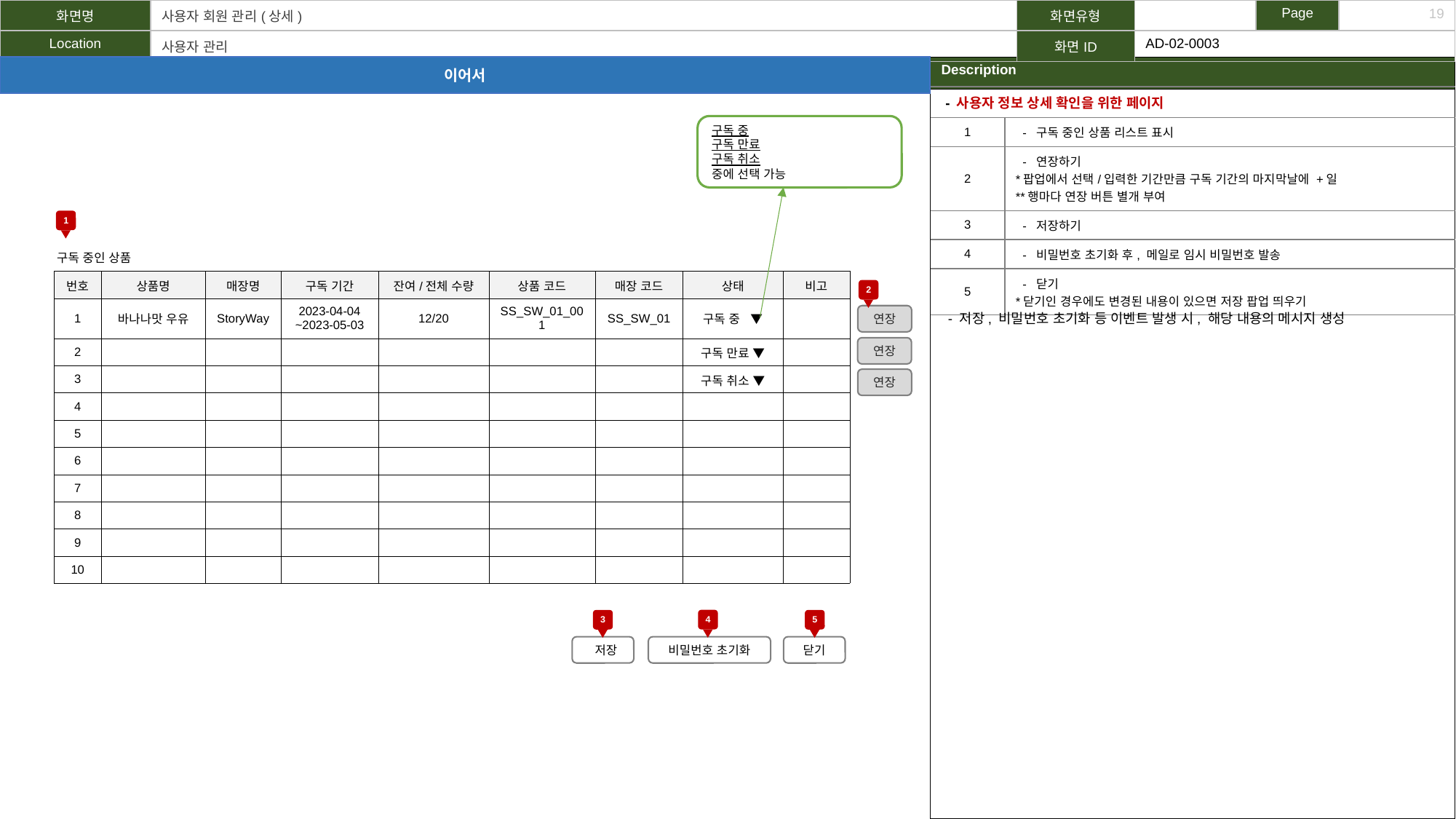

| 화면명 | 사용자 회원 관리(상세) | 화면유형 |  | Page |  |
| --- | --- | --- | --- | --- | --- |
| Location | 사용자 관리 | 화면ID | AD-02-0003 |  |  |
19
이어서
| Description |
| --- |
|  |
| - 사용자 정보 상세 확인을 위한 페이지 |  |
| --- | --- |
| 1 | - 구독 중인 상품 리스트 표시 |
| 2 | - 연장하기 \*팝업에서 선택/입력한 기간만큼 구독 기간의 마지막날에 +일 \*\*행마다 연장 버튼 별개 부여 |
| 3 | - 저장하기 |
| 4 | - 비밀번호 초기화 후, 메일로 임시 비밀번호 발송 |
| 5 | - 닫기 \*닫기인 경우에도 변경된 내용이 있으면 저장 팝업 띄우기 |
구독 중
구독 만료
구독 취소
중에 선택 가능
1

구독 중인 상품
| 번호 | 상품명 | 매장명 | 구독 기간 | 잔여/전체 수량 | 상품 코드 | 매장 코드 | 상태 | 비고 |
| --- | --- | --- | --- | --- | --- | --- | --- | --- |
| 1 | 바나나맛 우유 | StoryWay | 2023-04-04 ~2023-05-03 | 12/20 | SS\_SW\_01\_001 | SS\_SW\_01 | 구독 중 ▼ |  |
| 2 |  |  |  |  |  |  | 구독 만료 ▼ |  |
| 3 |  |  |  |  |  |  | 구독 취소 ▼ |  |
| 4 |  |  |  |  |  |  |  |  |
| 5 |  |  |  |  |  |  |  |  |
| 6 |  |  |  |  |  |  |  |  |
| 7 |  |  |  |  |  |  |  |  |
| 8 |  |  |  |  |  |  |  |  |
| 9 |  |  |  |  |  |  |  |  |
| 10 |  |  |  |  |  |  |  |  |
2

- 저장, 비밀번호 초기화 등 이벤트 발생 시, 해당 내용의 메시지 생성
연장
연장
연장
4

3

5

 저장
비밀번호 초기화
닫기